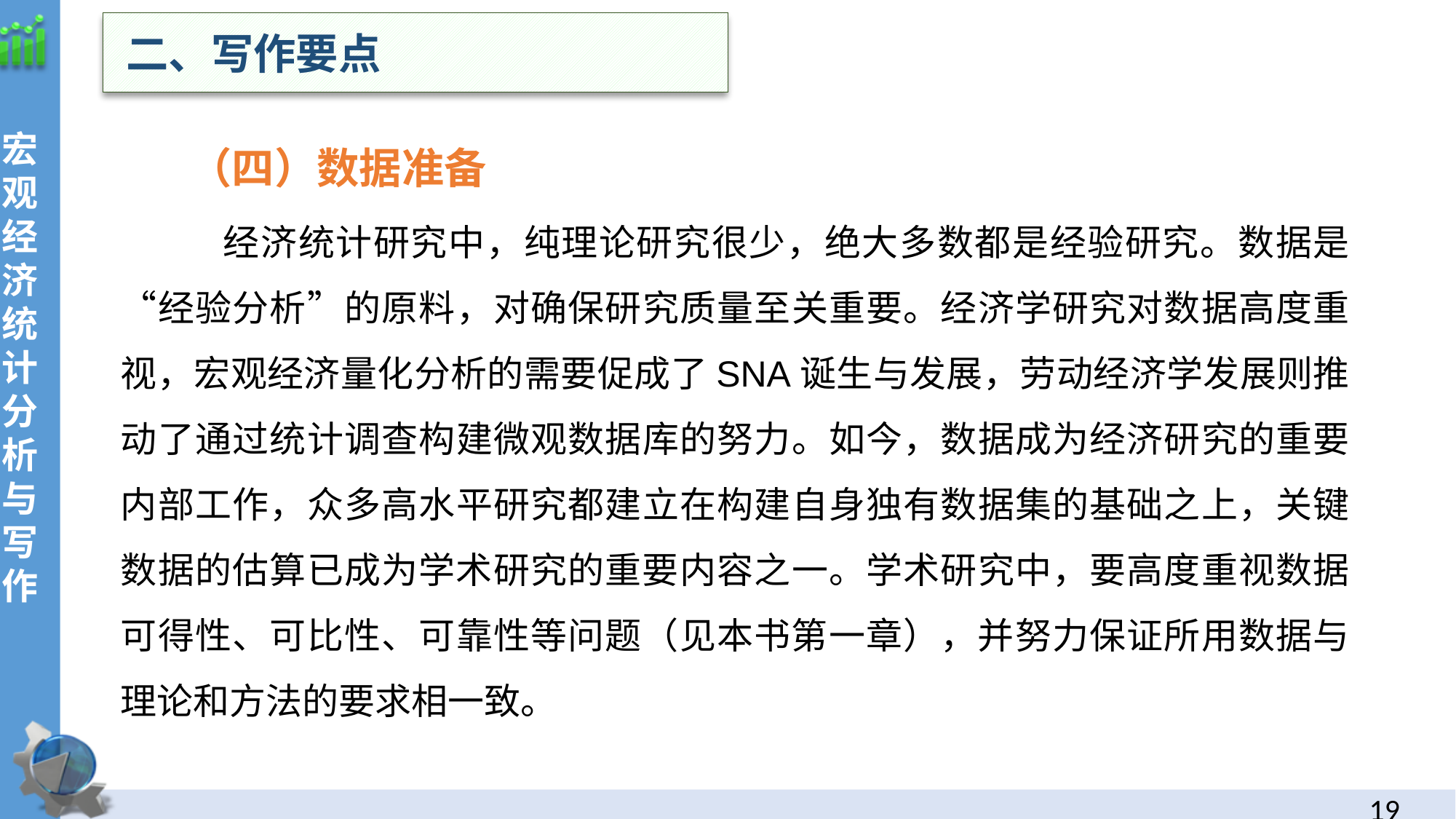

二、写作要点
宏观经济统计分析与写作
   （四）数据准备

   经济统计研究中，纯理论研究很少，绝大多数都是经验研究。数据是“经验分析”的原料，对确保研究质量至关重要。经济学研究对数据高度重视，宏观经济量化分析的需要促成了SNA诞生与发展，劳动经济学发展则推动了通过统计调查构建微观数据库的努力。如今，数据成为经济研究的重要内部工作，众多高水平研究都建立在构建自身独有数据集的基础之上，关键数据的估算已成为学术研究的重要内容之一。学术研究中，要高度重视数据可得性、可比性、可靠性等问题（见本书第一章），并努力保证所用数据与理论和方法的要求相一致。

19